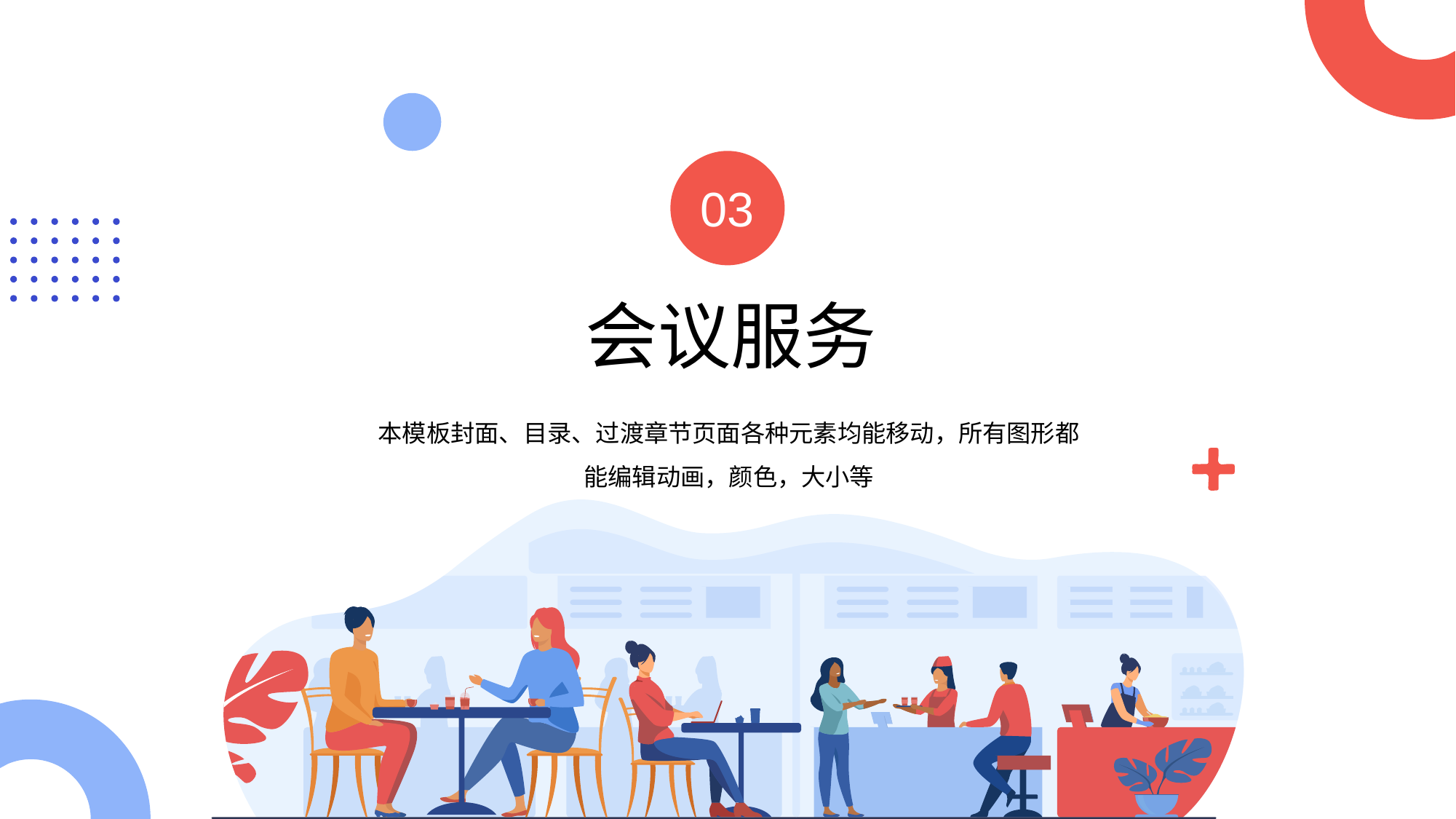

03

会议服务
本模板封面、目录、过渡章节页面各种元素均能移动，所有图形都能编辑动画，颜色，大小等